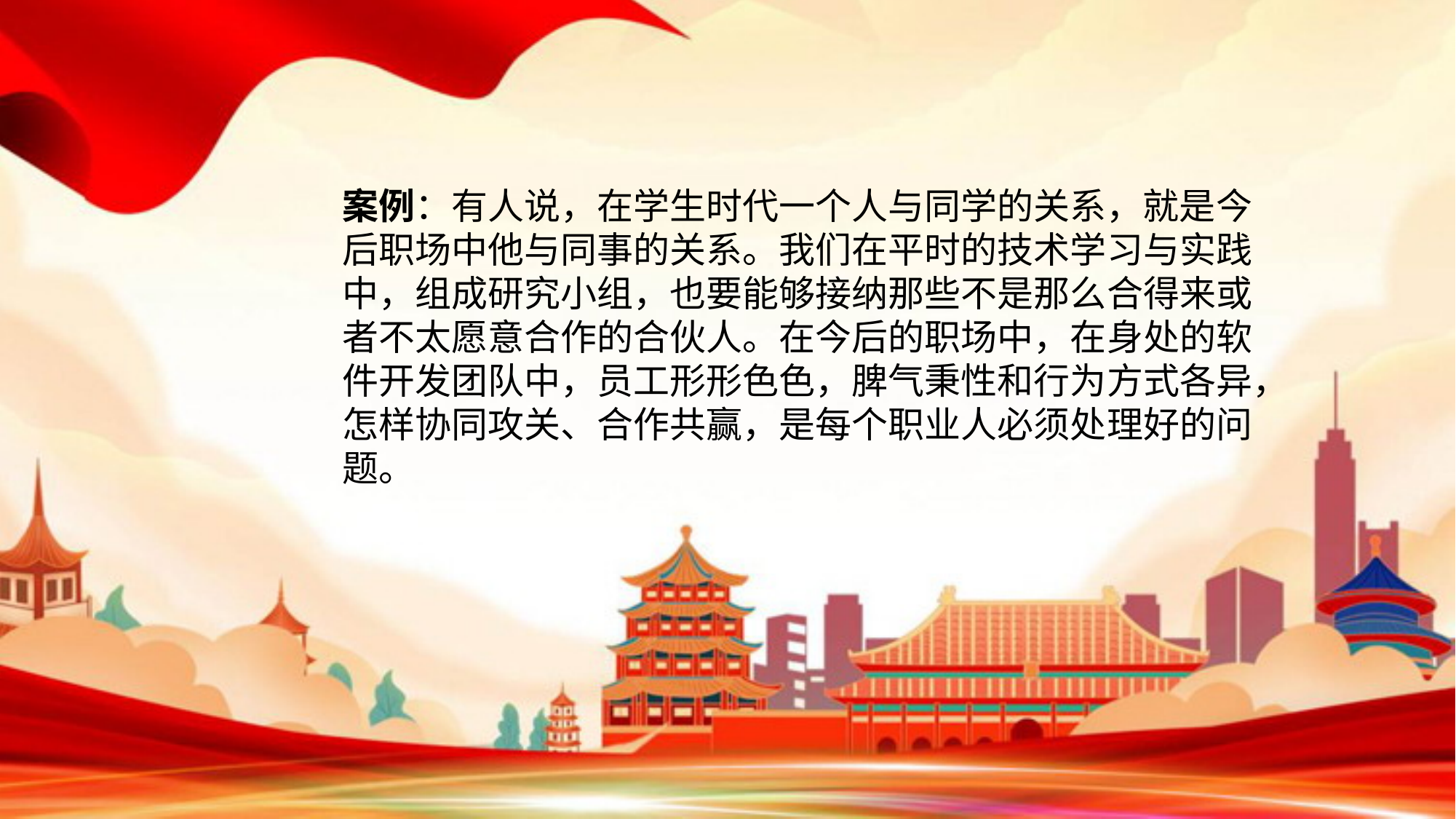

案例：有人说，在学生时代一个人与同学的关系，就是今后职场中他与同事的关系。我们在平时的技术学习与实践中，组成研究小组，也要能够接纳那些不是那么合得来或者不太愿意合作的合伙人。在今后的职场中，在身处的软件开发团队中，员工形形色色，脾气秉性和行为方式各异，怎样协同攻关、合作共赢，是每个职业人必须处理好的问题。